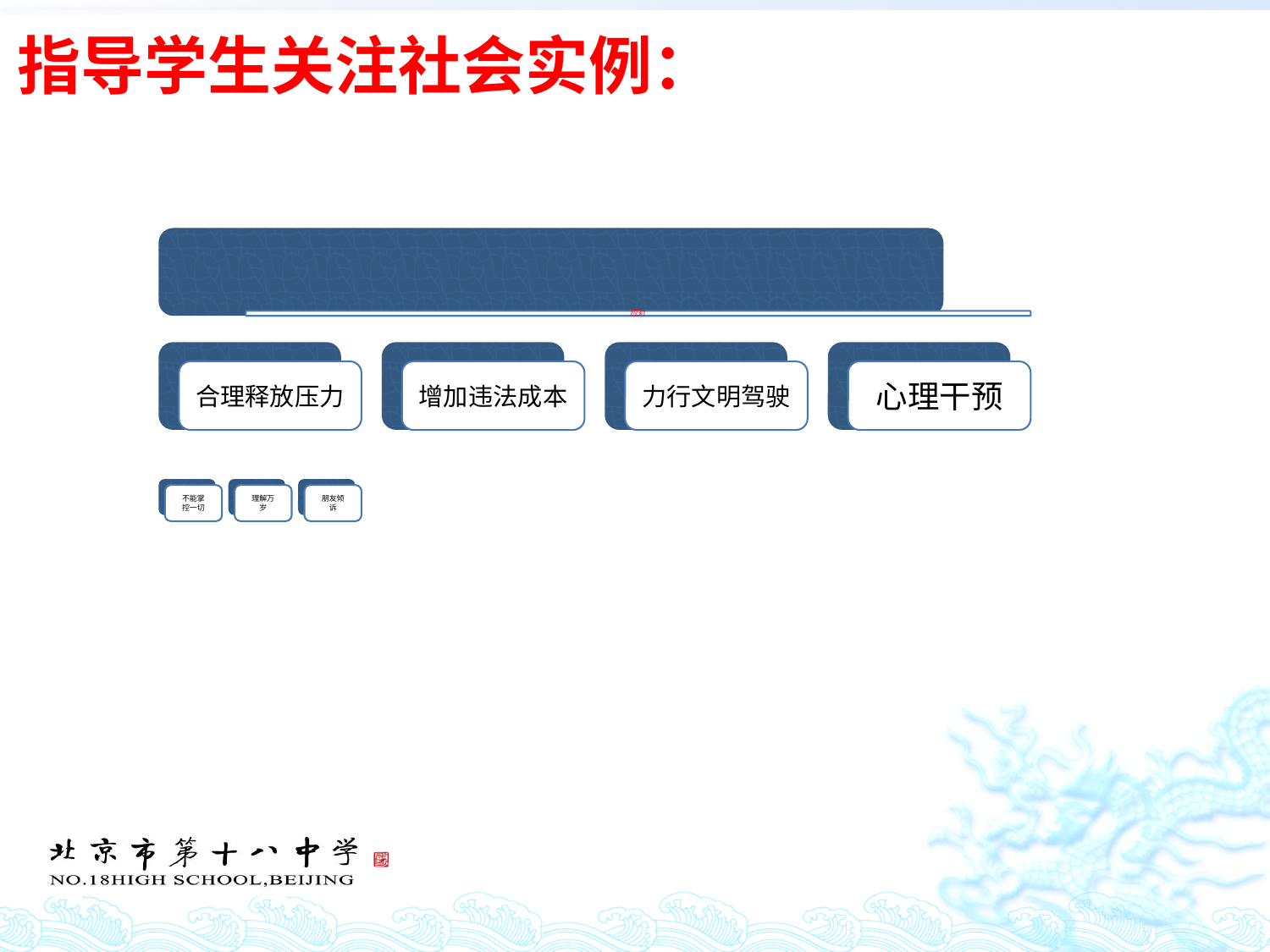

指导学生关注社会实例：
应对
合理释放压力
增加违法成本
力行文明驾驶
心理干预
不能掌控一切
朋友倾诉
理解万岁